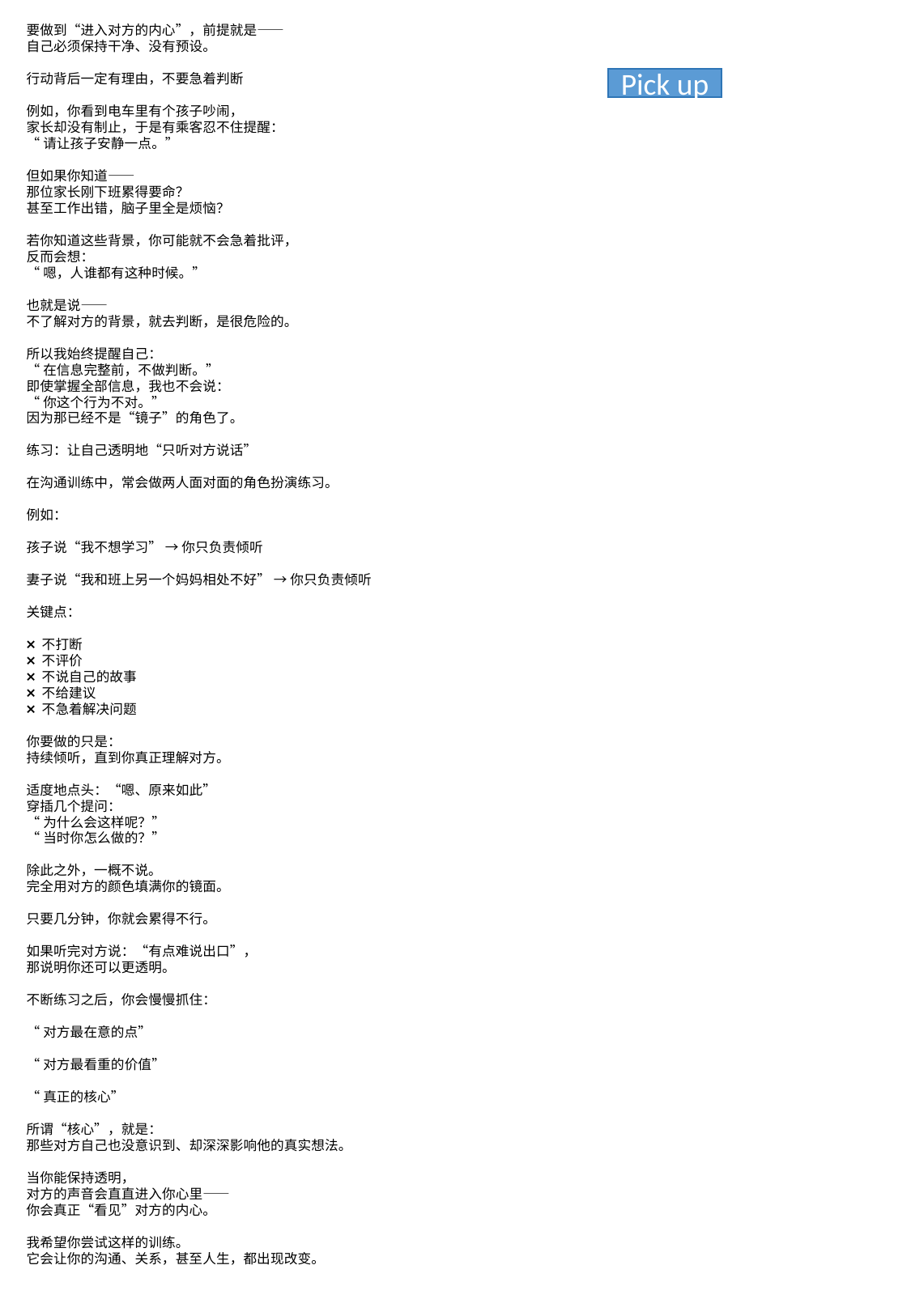

要做到“进入对方的内心”，前提就是——
自己必须保持干净、没有预设。

行动背后一定有理由，不要急着判断

例如，你看到电车里有个孩子吵闹，
家长却没有制止，于是有乘客忍不住提醒：
“请让孩子安静一点。”

但如果你知道——
那位家长刚下班累得要命？
甚至工作出错，脑子里全是烦恼？

若你知道这些背景，你可能就不会急着批评，
反而会想：
“嗯，人谁都有这种时候。”

也就是说——
不了解对方的背景，就去判断，是很危险的。

所以我始终提醒自己：
“在信息完整前，不做判断。”
即使掌握全部信息，我也不会说：
“你这个行为不对。”
因为那已经不是“镜子”的角色了。

练习：让自己透明地“只听对方说话”

在沟通训练中，常会做两人面对面的角色扮演练习。

例如：

孩子说“我不想学习” → 你只负责倾听

妻子说“我和班上另一个妈妈相处不好” → 你只负责倾听

关键点：

❌ 不打断
❌ 不评价
❌ 不说自己的故事
❌ 不给建议
❌ 不急着解决问题

你要做的只是：
持续倾听，直到你真正理解对方。

适度地点头：“嗯、原来如此”
穿插几个提问：
“为什么会这样呢？”
“当时你怎么做的？”

除此之外，一概不说。
完全用对方的颜色填满你的镜面。

只要几分钟，你就会累得不行。

如果听完对方说：“有点难说出口”，
那说明你还可以更透明。

不断练习之后，你会慢慢抓住：

“对方最在意的点”

“对方最看重的价值”

“真正的核心”

所谓“核心”，就是：
那些对方自己也没意识到、却深深影响他的真实想法。

当你能保持透明，
对方的声音会直直进入你心里——
你会真正“看见”对方的内心。

我希望你尝试这样的训练。
它会让你的沟通、关系，甚至人生，都出现改变。
Pick up